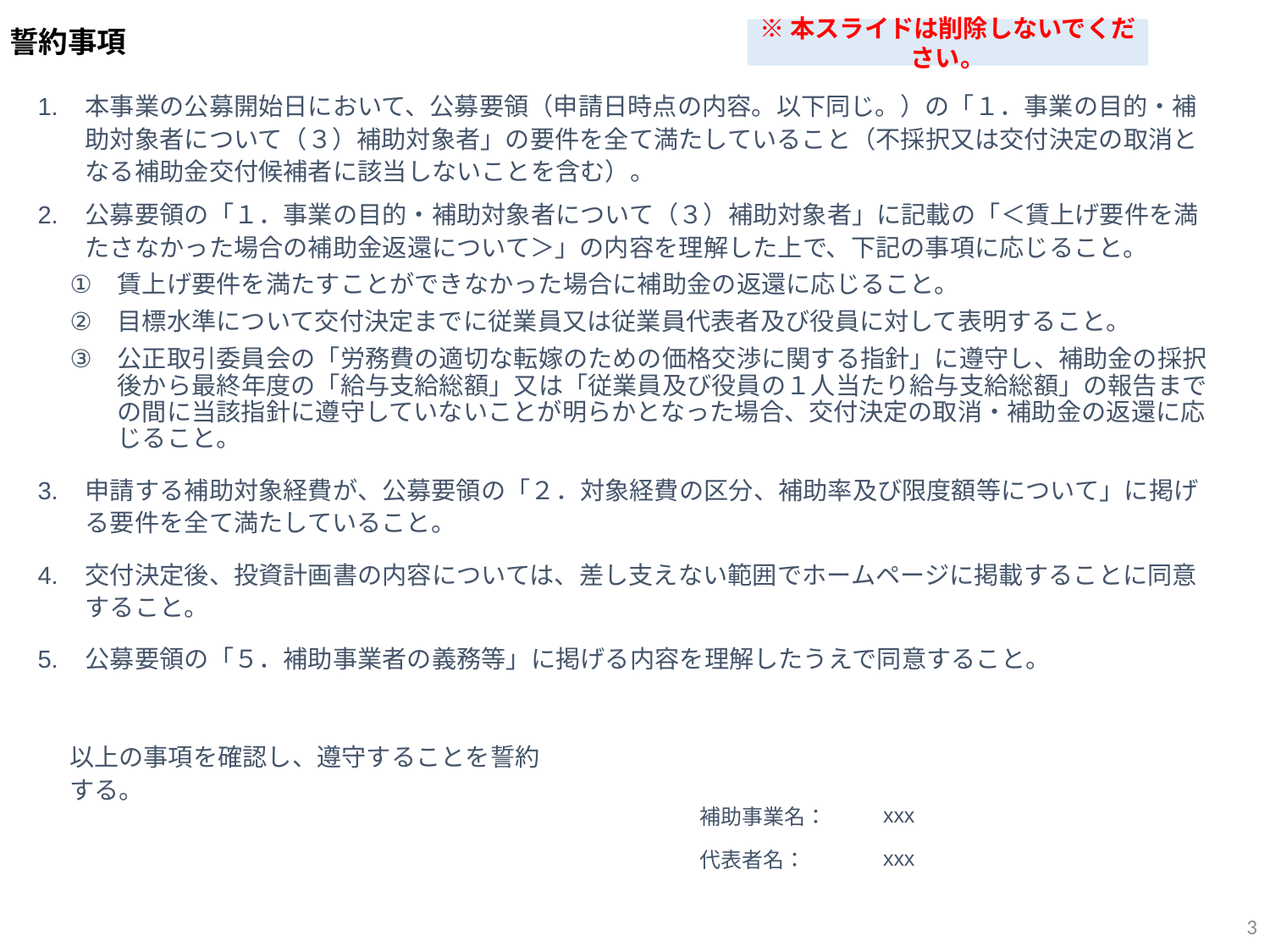

誓約事項
※本スライドは削除しないでください。
本事業の公募開始日において、公募要領（申請日時点の内容。以下同じ。）の「１．事業の目的・補助対象者について（３）補助対象者」の要件を全て満たしていること（不採択又は交付決定の取消となる補助金交付候補者に該当しないことを含む）。
公募要領の「１．事業の目的・補助対象者について（３）補助対象者」に記載の「＜賃上げ要件を満たさなかった場合の補助金返還について＞」の内容を理解した上で、下記の事項に応じること。
賃上げ要件を満たすことができなかった場合に補助金の返還に応じること。
目標水準について交付決定までに従業員又は従業員代表者及び役員に対して表明すること。
公正取引委員会の「労務費の適切な転嫁のための価格交渉に関する指針」に遵守し、補助金の採択後から最終年度の「給与支給総額」又は「従業員及び役員の１人当たり給与支給総額」の報告までの間に当該指針に遵守していないことが明らかとなった場合、交付決定の取消・補助金の返還に応じること。
申請する補助対象経費が、公募要領の「２．対象経費の区分、補助率及び限度額等について」に掲げる要件を全て満たしていること。
交付決定後、投資計画書の内容については、差し支えない範囲でホームページに掲載することに同意すること。
公募要領の「５．補助事業者の義務等」に掲げる内容を理解したうえで同意すること。
以上の事項を確認し、遵守することを誓約する。
| 補助事業名： | xxx |
| --- | --- |
| 代表者名： | xxx |
3